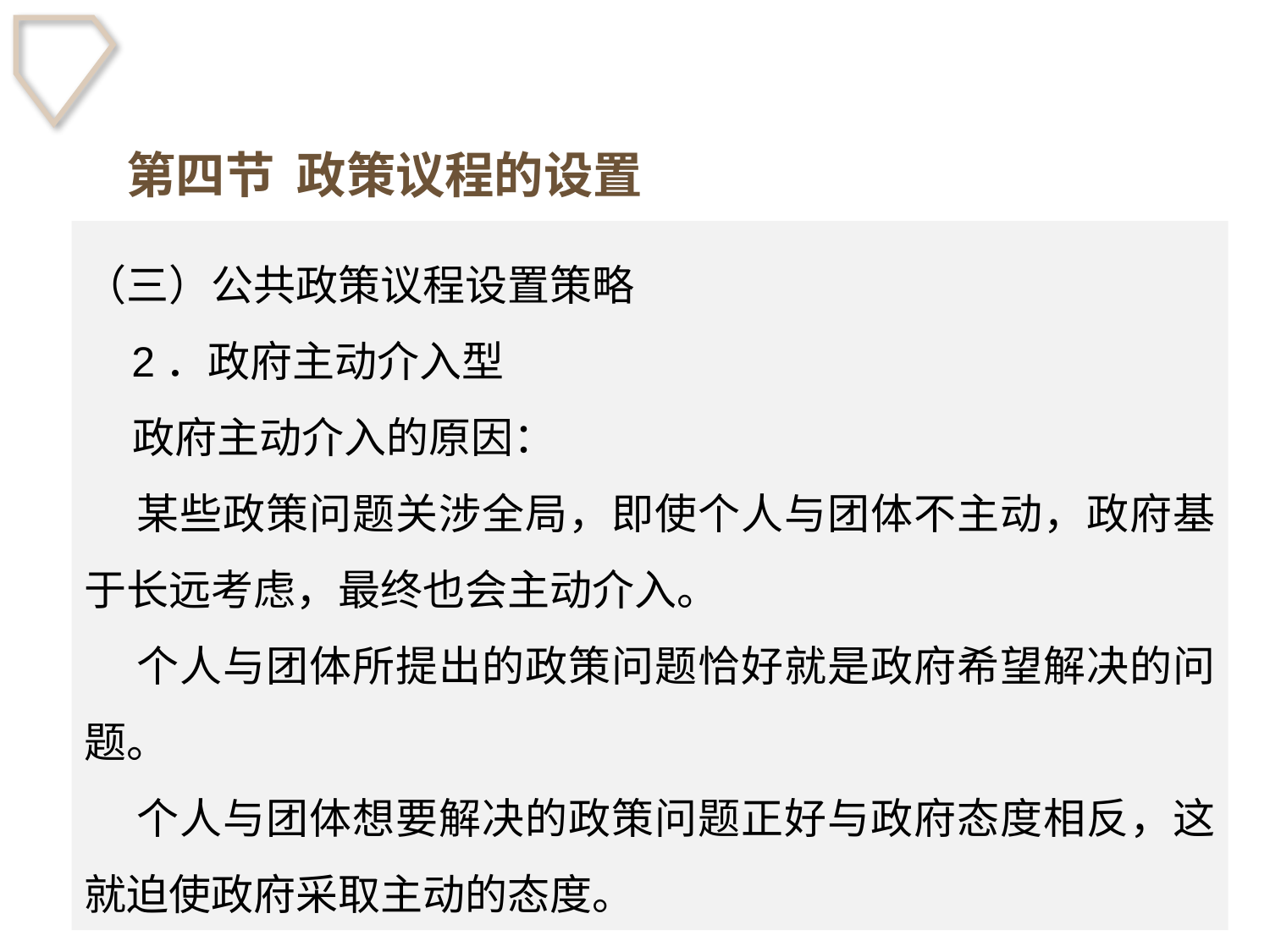

第四节  政策议程的设置
（三）公共政策议程设置策略
    2．政府主动介入型
    政府主动介入的原因：
    某些政策问题关涉全局，即使个人与团体不主动，政府基于长远考虑，最终也会主动介入。
    个人与团体所提出的政策问题恰好就是政府希望解决的问题。
    个人与团体想要解决的政策问题正好与政府态度相反，这就迫使政府采取主动的态度。